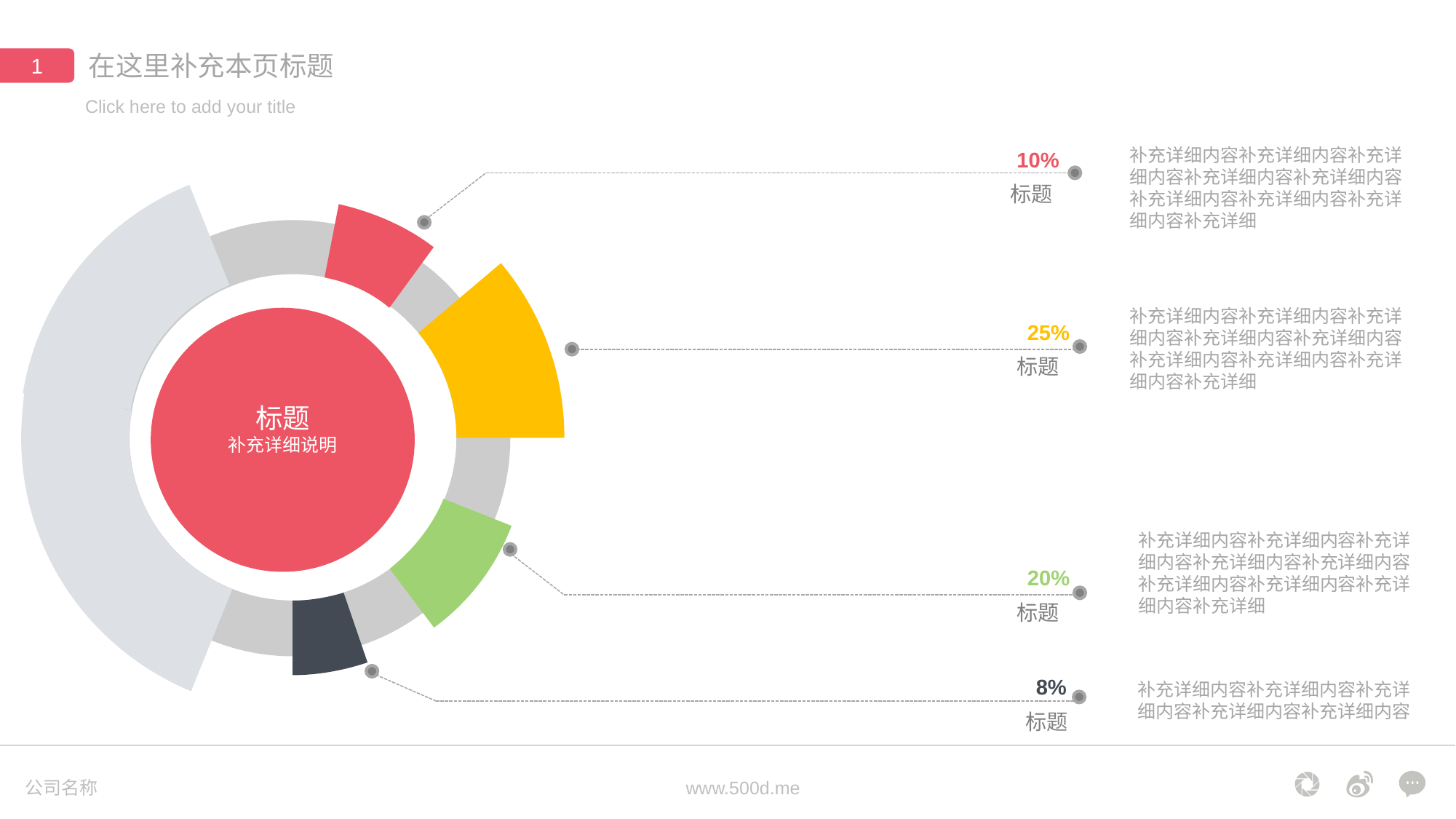

在这里补充本页标题
1
Click here to add your title
补充详细内容补充详细内容补充详细内容补充详细内容补充详细内容补充详细内容补充详细内容补充详细内容补充详细
10%

标题

补充详细内容补充详细内容补充详细内容补充详细内容补充详细内容补充详细内容补充详细内容补充详细内容补充详细
25%

标题
标题
补充详细说明
补充详细内容补充详细内容补充详细内容补充详细内容补充详细内容补充详细内容补充详细内容补充详细内容补充详细

20%
标题

8%
补充详细内容补充详细内容补充详细内容补充详细内容补充详细内容
标题
公司名称
www.500d.me